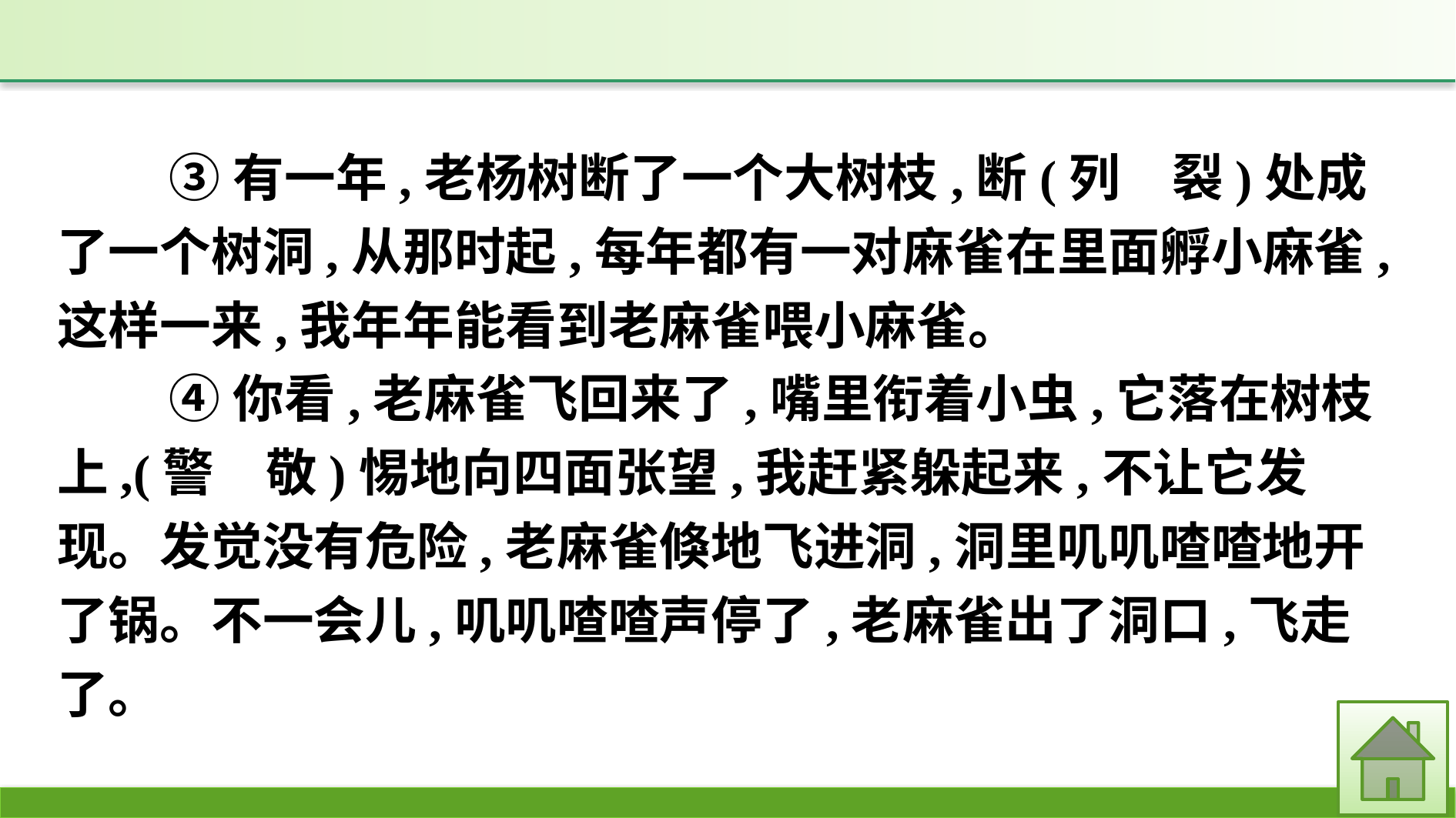

③有一年,老杨树断了一个大树枝,断(列　裂)处成了一个树洞,从那时起,每年都有一对麻雀在里面孵小麻雀,这样一来,我年年能看到老麻雀喂小麻雀。
④你看,老麻雀飞回来了,嘴里衔着小虫,它落在树枝上,(警　敬)惕地向四面张望,我赶紧躲起来,不让它发现。发觉没有危险,老麻雀倏地飞进洞,洞里叽叽喳喳地开了锅。不一会儿,叽叽喳喳声停了,老麻雀出了洞口,飞走了。